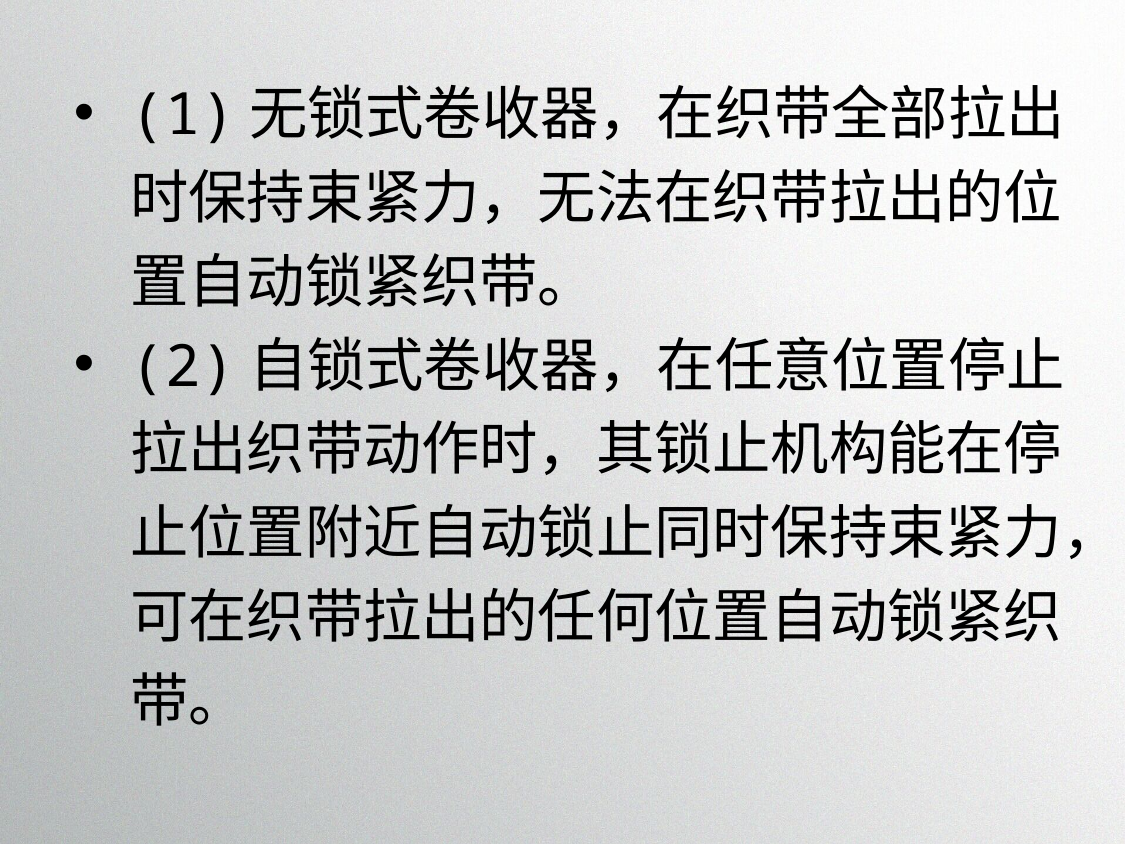

(1)无锁式卷收器，在织带全部拉出时保持束紧力，无法在织带拉出的位置自动锁紧织带。
(2)自锁式卷收器，在任意位置停止拉出织带动作时，其锁止机构能在停止位置附近自动锁止同时保持束紧力，可在织带拉出的任何位置自动锁紧织带。